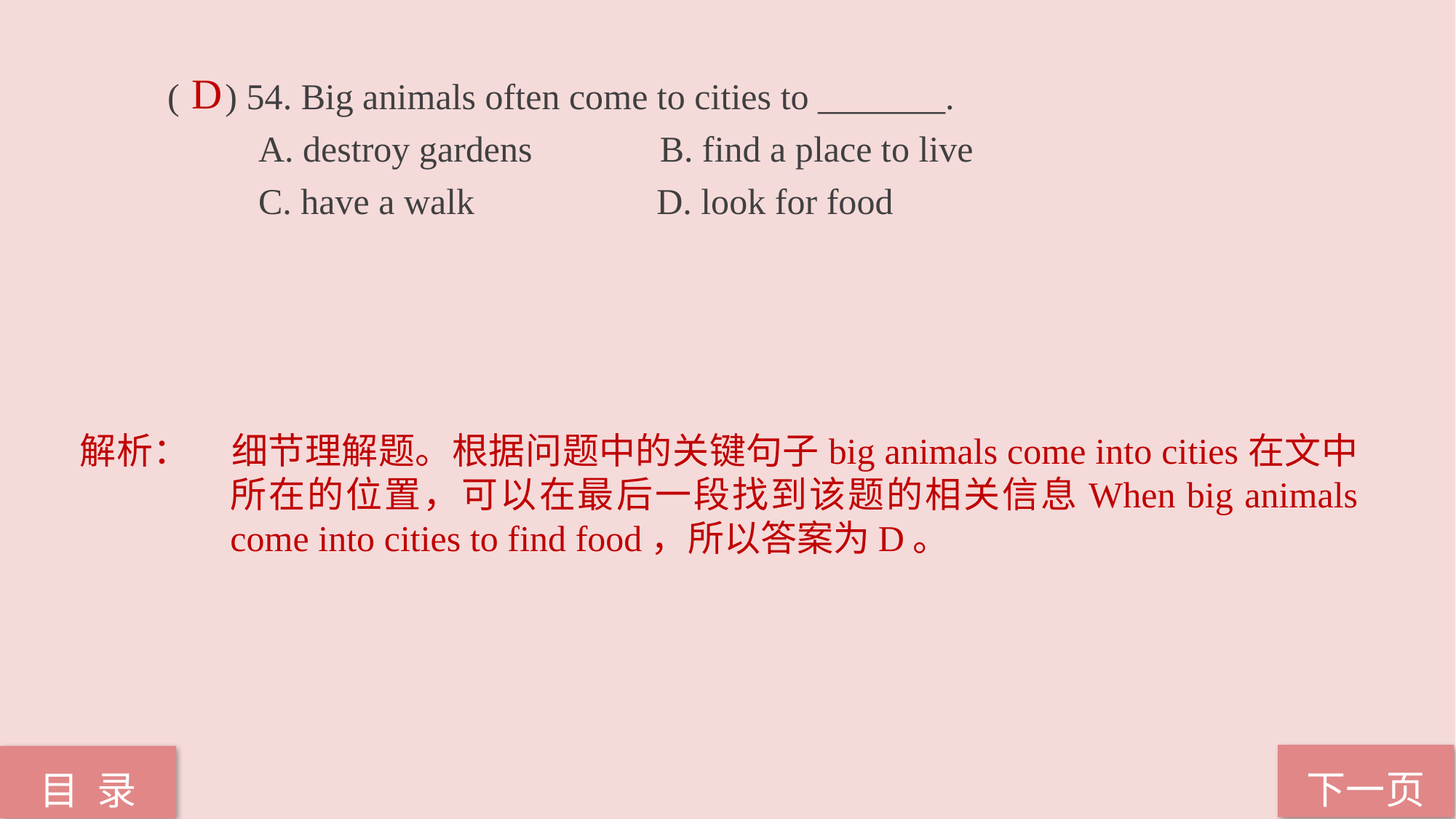

(     ) 54. Big animals often come to cities to _______.
          A. destroy gardens              B. find a place to live
          C. have a walk                    D. look for food
D
解析：	细节理解题。根据问题中的关键句子big animals come into cities在文中所在的位置，可以在最后一段找到该题的相关信息When big animals come into cities to find food，所以答案为D。